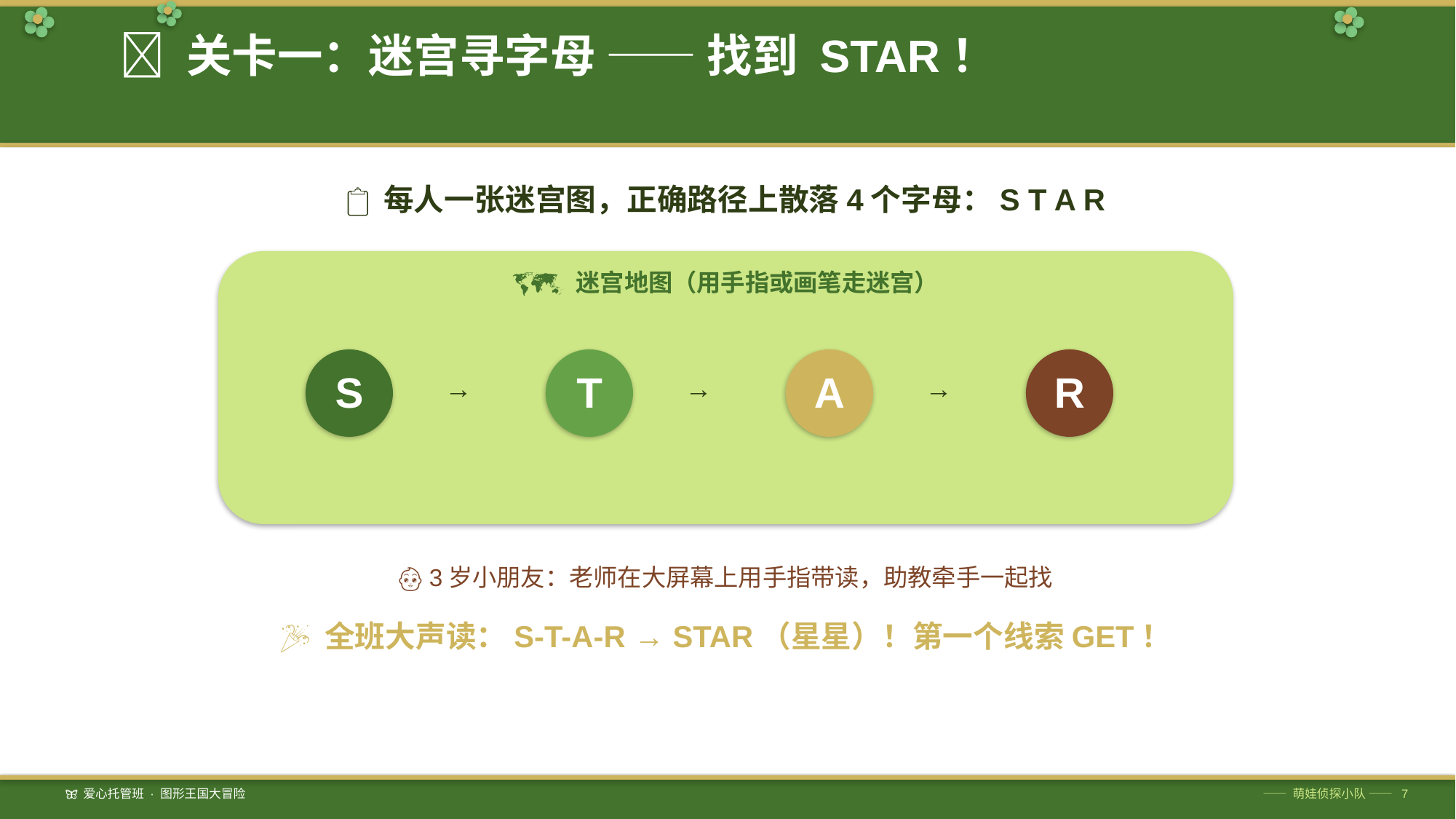

🧩 关卡一：迷宫寻字母 —— 找到 STAR！

📋 每人一张迷宫图，正确路径上散落4个字母：S T A R

🗺️ 迷宫地图（用手指或画笔走迷宫）

S
T
A
R
→
→
→
👶 3岁小朋友：老师在大屏幕上用手指带读，助教牵手一起找
🎉 全班大声读：S-T-A-R → STAR（星星）！第一个线索GET！

🦋 爱心托管班 · 图形王国大冒险
—— 萌娃侦探小队 ——  7